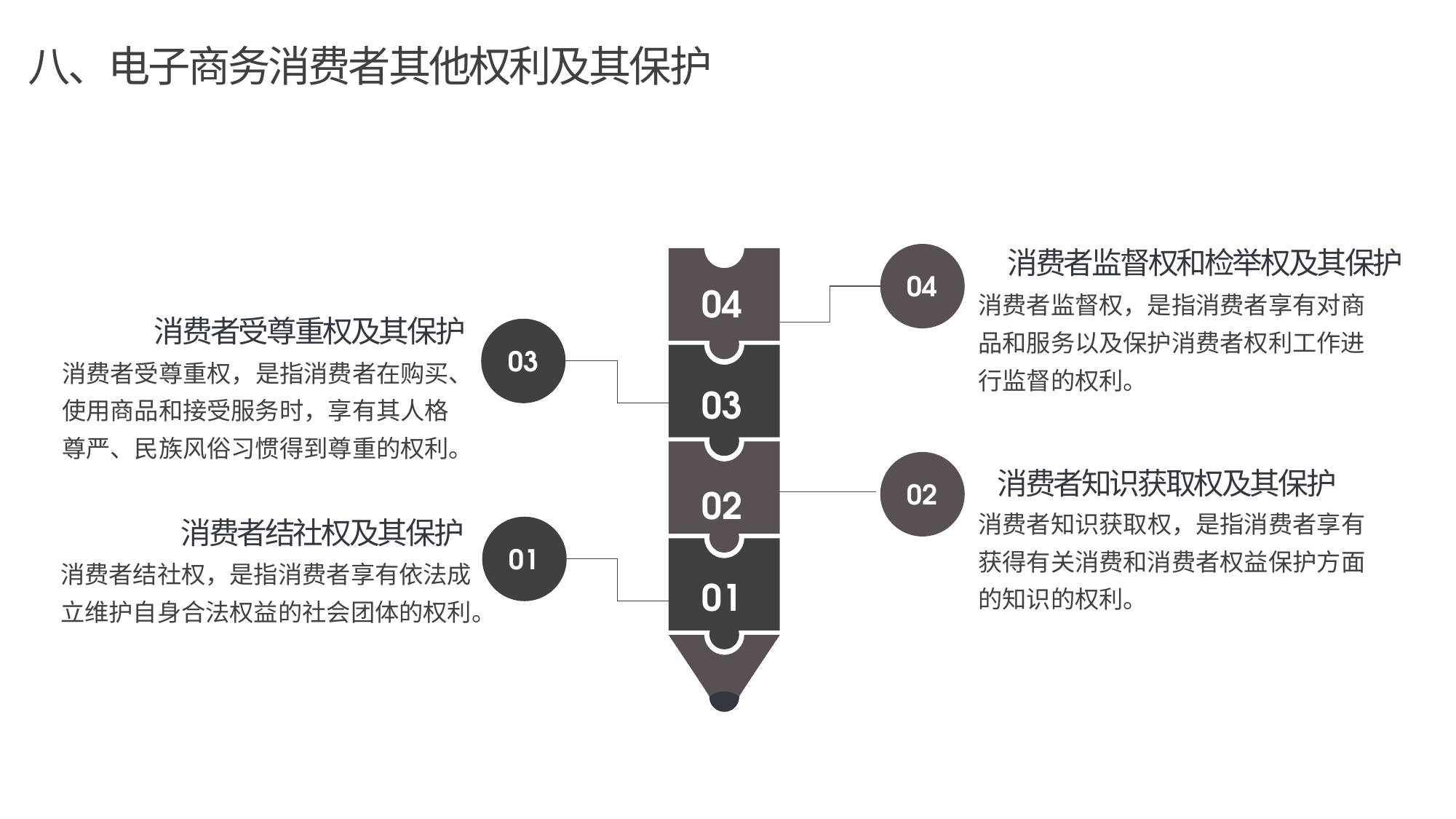

八、电子商务消费者其他权利及其保护
消费者监督权和检举权及其保护
消费者监督权，是指消费者享有对商品和服务以及保护消费者权利工作进行监督的权利。
04

04
消费者受尊重权及其保护
消费者受尊重权，是指消费者在购买、使用商品和接受服务时，享有其人格尊严、民族风俗习惯得到尊重的权利。
03
03
消费者知识获取权及其保护
消费者知识获取权，是指消费者享有获得有关消费和消费者权益保护方面的知识的权利。
02
02
消费者结社权及其保护
消费者结社权，是指消费者享有依法成立维护自身合法权益的社会团体的权利。
01
01